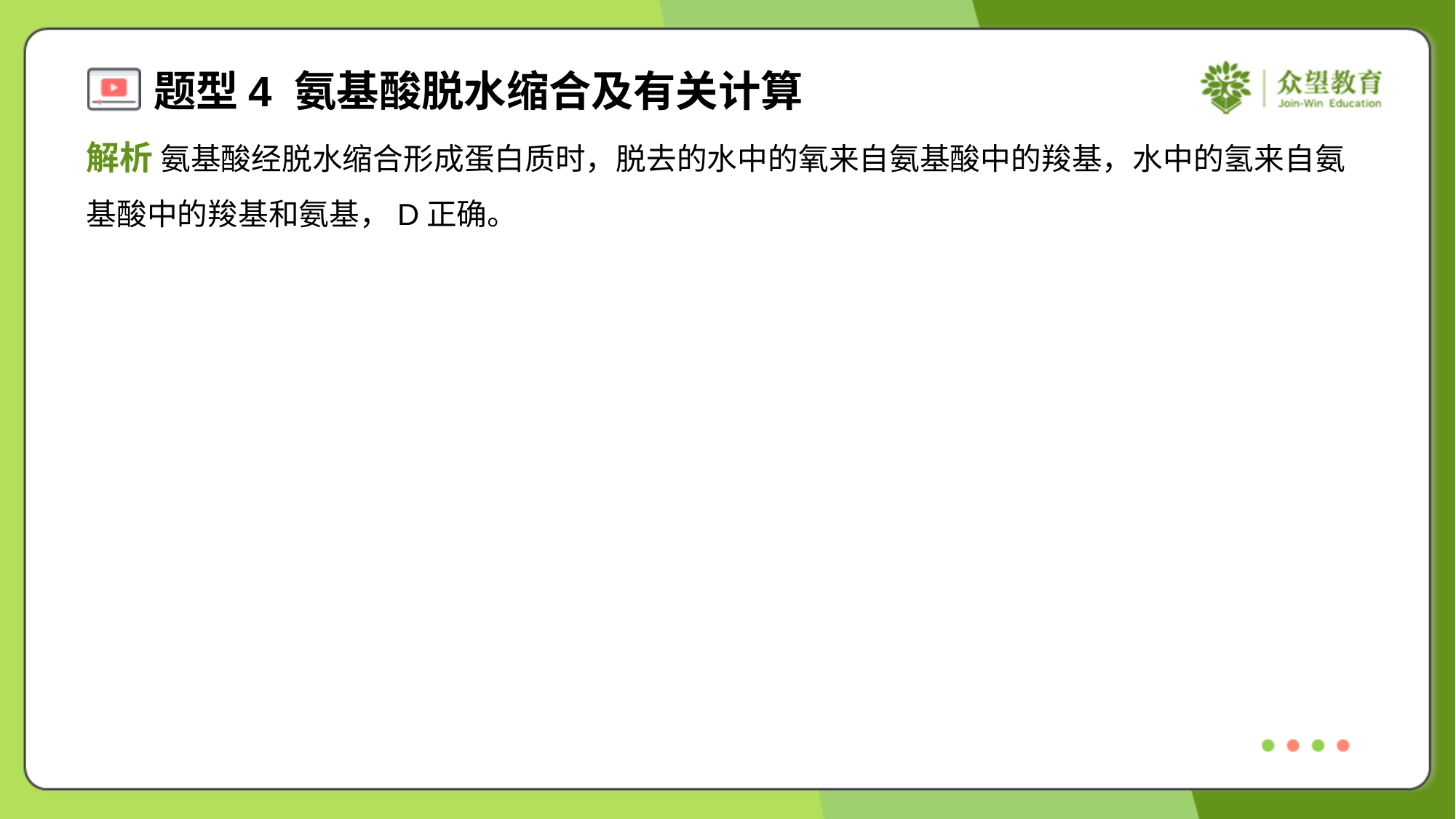

解析 氨基酸经脱水缩合形成蛋白质时，脱去的水中的氧来自氨基酸中的羧基，水中的氢来自氨
基酸中的羧基和氨基，D正确。